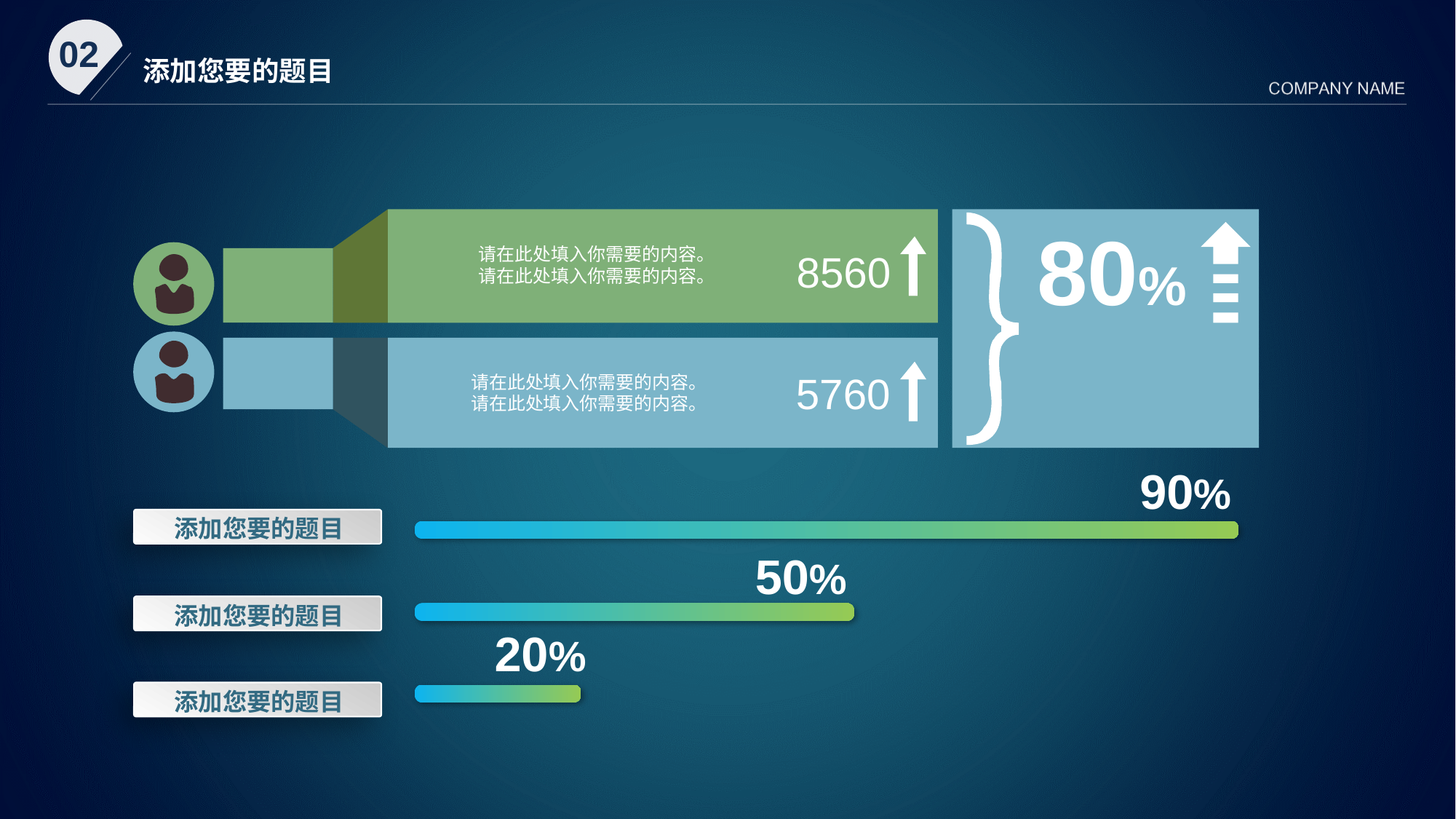

80%

请在此处填入你需要的内容。
请在此处填入你需要的内容。
8560

5760
请在此处填入你需要的内容。
请在此处填入你需要的内容。
90%
添加您要的题目

50%
添加您要的题目

20%
添加您要的题目